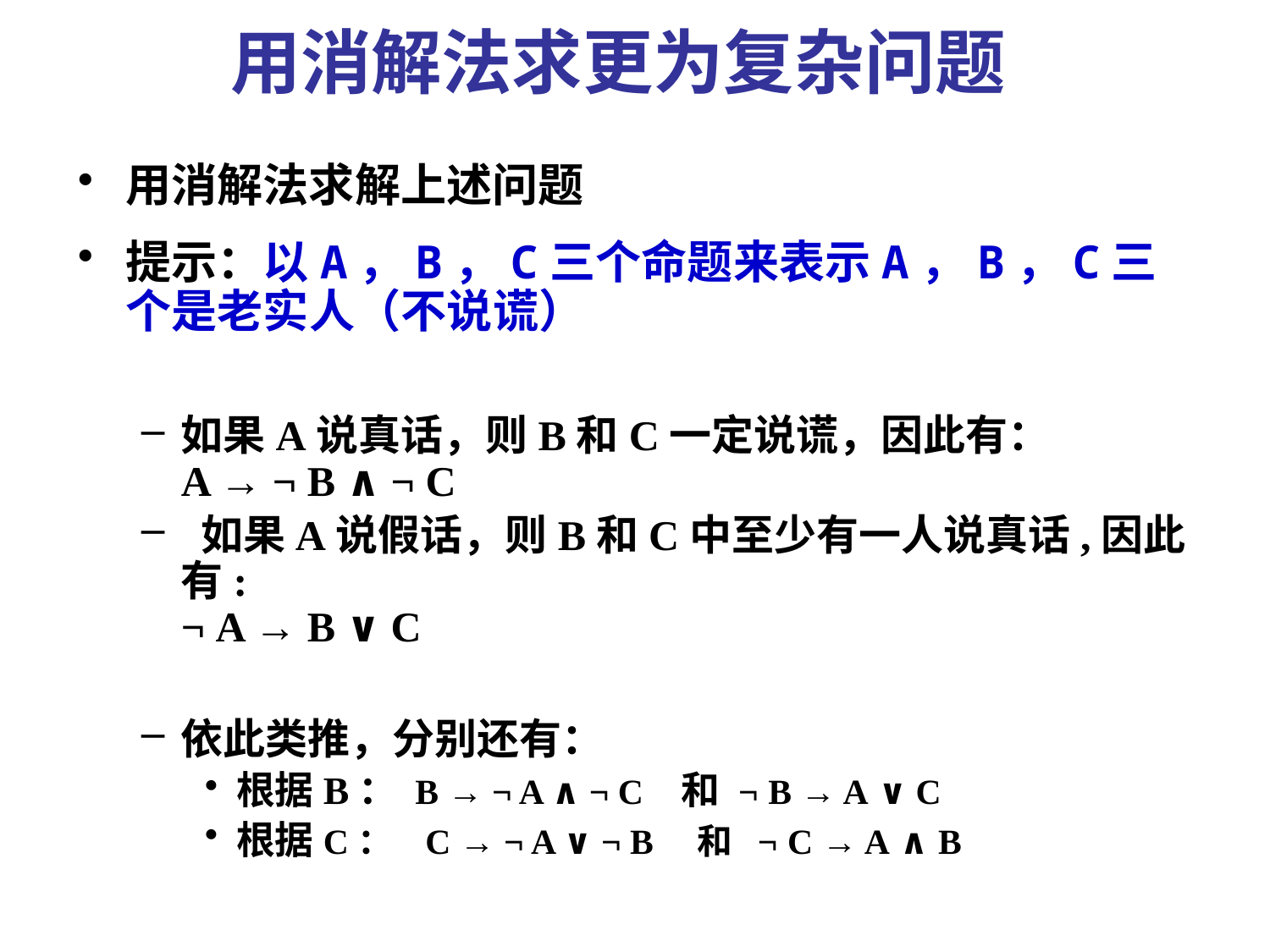

# 用消解法求更为复杂问题
用消解法求解上述问题

提示：以A，B，C三个命题来表示A，B，C三个是老实人（不说谎）

如果A说真话，则B和C一定说谎，因此有：
A → ¬ B ∧ ¬ C
 如果A说假话，则B和C中至少有一人说真话,因此有:
¬ A → B ∨ C

依此类推，分别还有：
根据B： B → ¬ A ∧ ¬ C   和 ¬ B → A ∨ C
根据C：   C → ¬ A ∨ ¬ B    和  ¬ C → A ∧ B